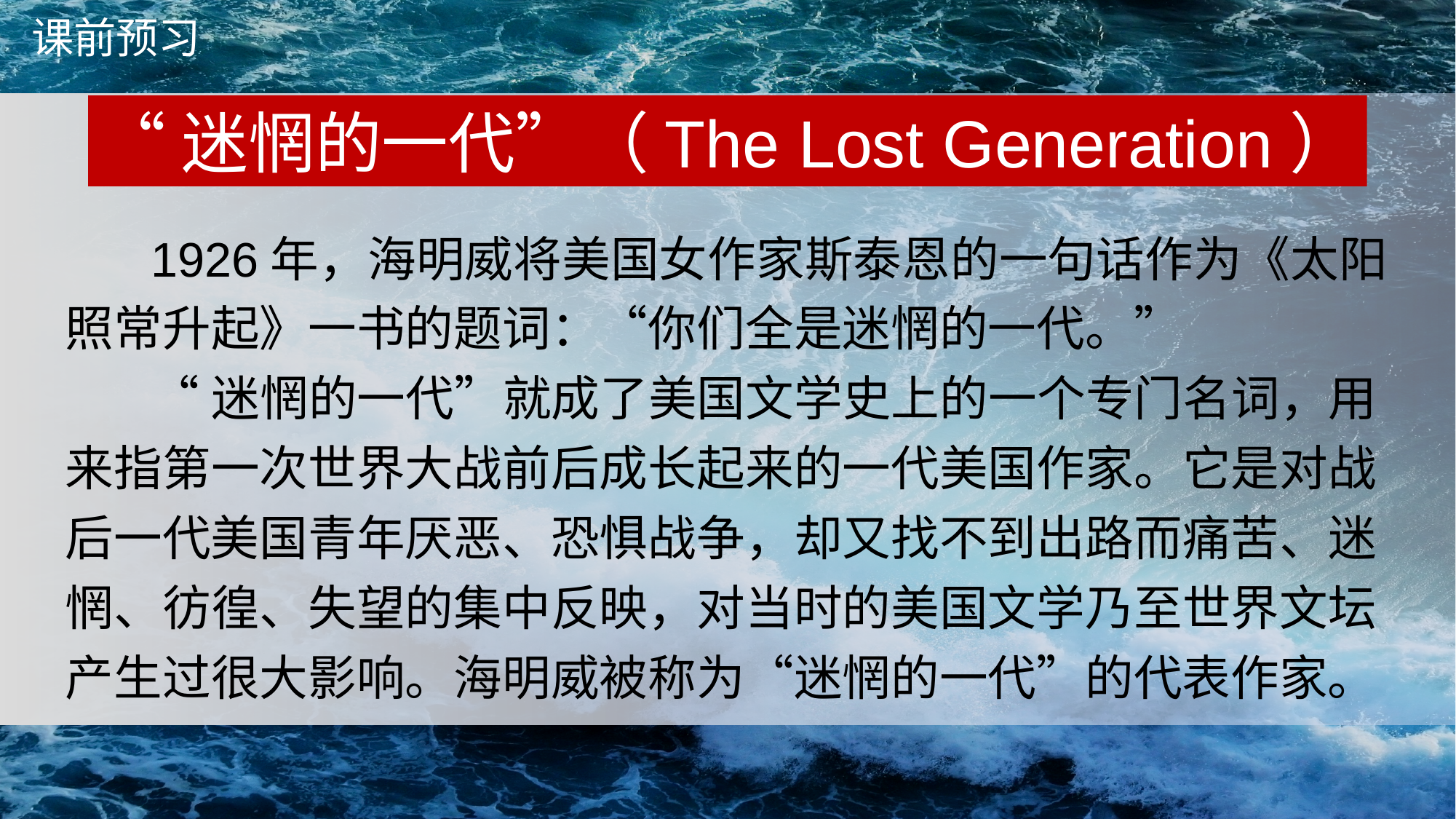

“迷惘的一代”（The Lost Generation）
1926年，海明威将美国女作家斯泰恩的一句话作为《太阳照常升起》一书的题词：“你们全是迷惘的一代。”
“迷惘的一代”就成了美国文学史上的一个专门名词，用来指第一次世界大战前后成长起来的一代美国作家。它是对战后一代美国青年厌恶、恐惧战争，却又找不到出路而痛苦、迷惘、彷徨、失望的集中反映，对当时的美国文学乃至世界文坛产生过很大影响。海明威被称为“迷惘的一代”的代表作家。